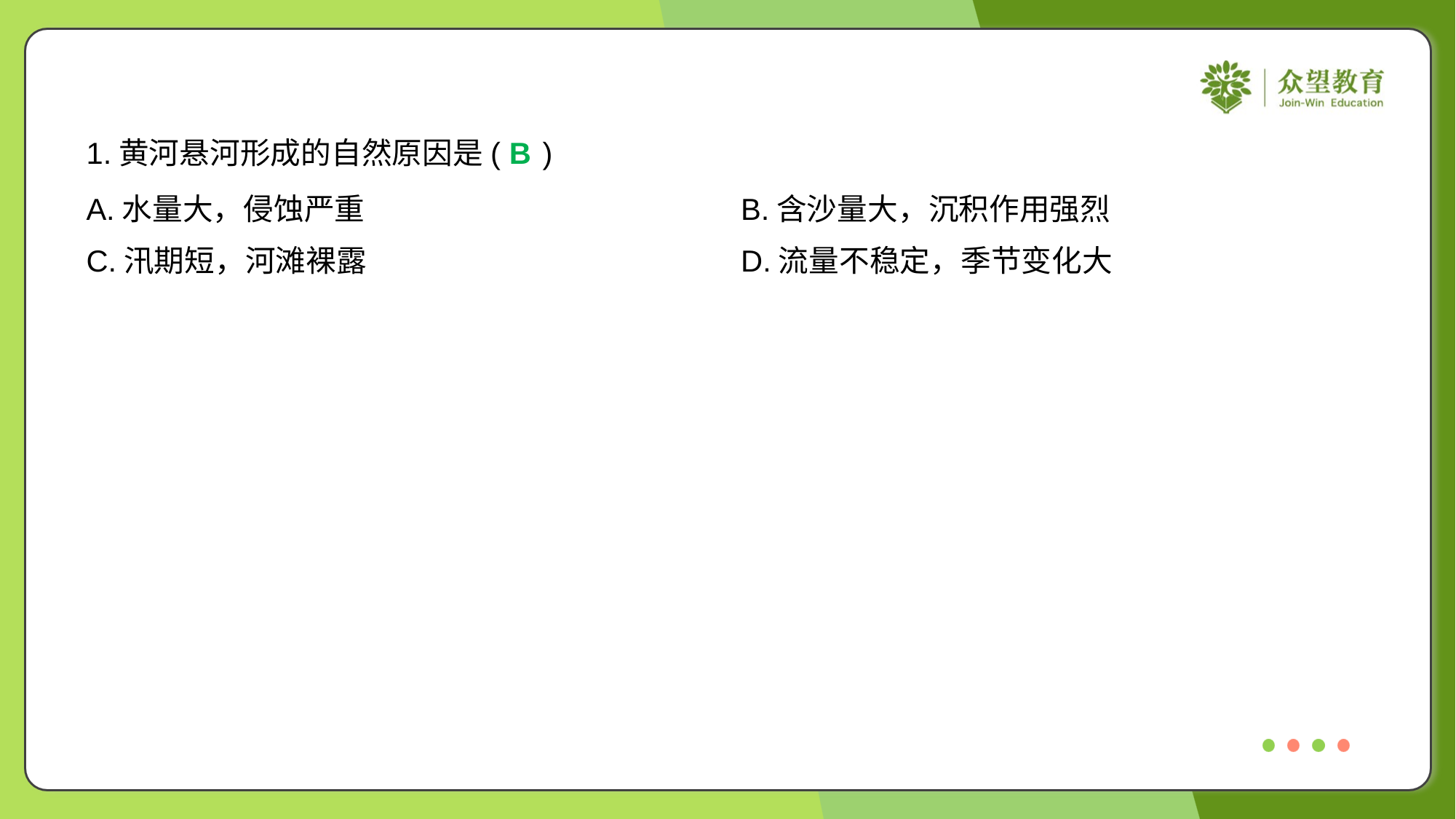

1.黄河悬河形成的自然原因是(     )
B
A.水量大，侵蚀严重	B.含沙量大，沉积作用强烈
C.汛期短，河滩裸露	D.流量不稳定，季节变化大